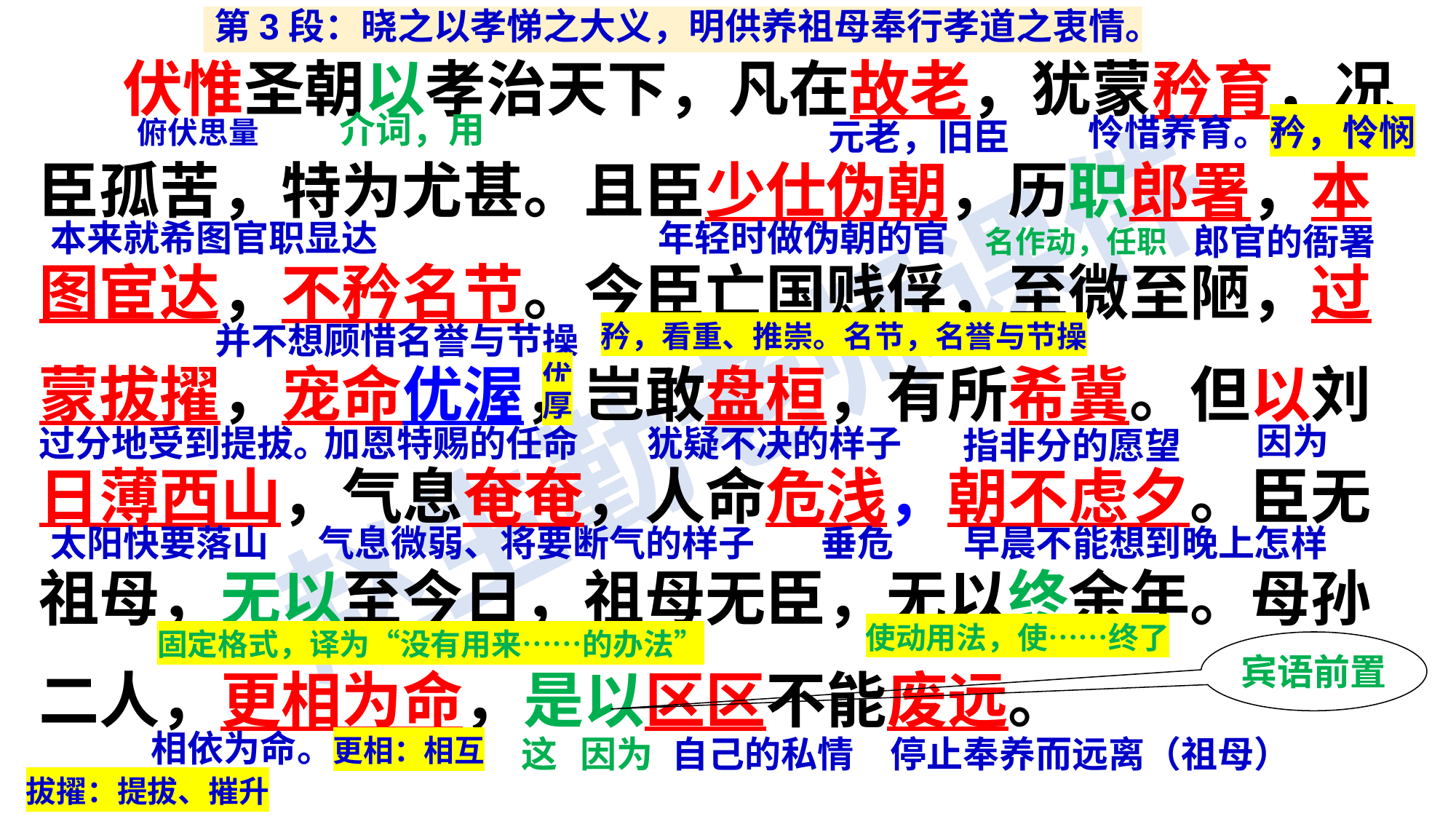

第3段：晓之以孝悌之大义，明供养祖母奉行孝道之衷情。
     伏惟圣朝以孝治天下，凡在故老，犹蒙矜育，况臣孤苦，特为尤甚。且臣少仕伪朝，历职郎署，本图宦达，不矜名节。今臣亡国贱俘，至微至陋，过蒙拔擢，宠命优渥，岂敢盘桓，有所希冀。但以刘日薄西山，气息奄奄，人命危浅，朝不虑夕。臣无祖母，无以至今日，祖母无臣，无以终余年。母孙二人，更相为命，是以区区不能废远。
介词，用
俯伏思量
元老，旧臣
怜惜养育。矜，怜悯
本来就希图官职显达
年轻时做伪朝的官
郎官的衙署
名作动，任职
并不想顾惜名誉与节操
矜，看重、推崇。名节，名誉与节操
优厚
因为
过分地受到提拔。
加恩特赐的任命
犹疑不决的样子
指非分的愿望
太阳快要落山
气息微弱、将要断气的样子
垂危
早晨不能想到晚上怎样
固定格式，译为“没有用来……的办法”
使动用法，使……终了

宾语前置
因为
这
自己的私情
停止奉养而远离（祖母）
相依为命。更相：相互
拔擢：提拔、摧升